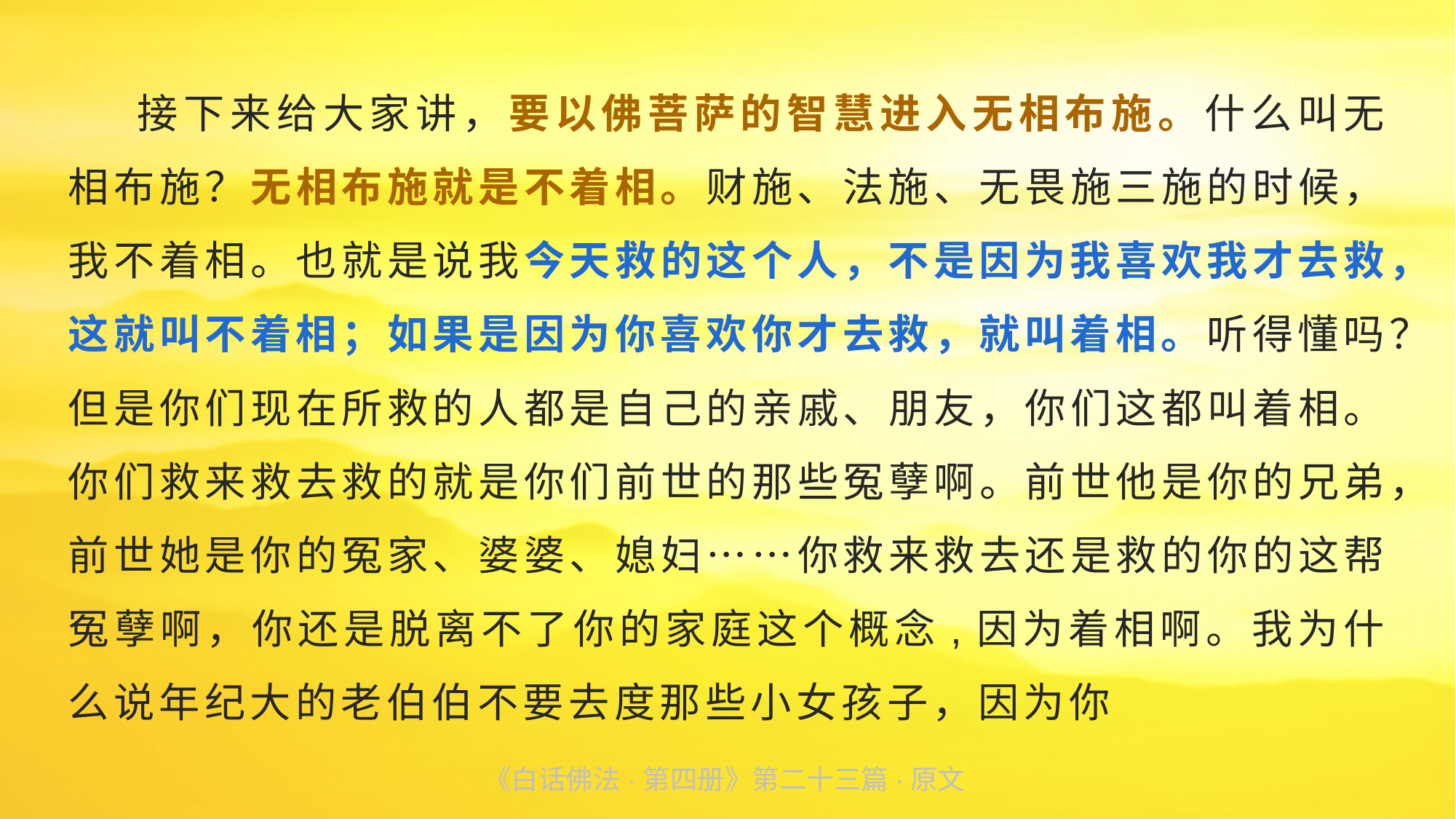

接下来给大家讲，要以佛菩萨的智慧进入无相布施。什么叫无相布施？无相布施就是不着相。财施、法施、无畏施三施的时候，我不着相。也就是说我今天救的这个人，不是因为我喜欢我才去救，这就叫不着相；如果是因为你喜欢你才去救，就叫着相。听得懂吗？但是你们现在所救的人都是自己的亲戚、朋友，你们这都叫着相。你们救来救去救的就是你们前世的那些冤孽啊。前世他是你的兄弟，前世她是你的冤家、婆婆、媳妇……你救来救去还是救的你的这帮冤孽啊，你还是脱离不了你的家庭这个概念,因为着相啊。我为什么说年纪大的老伯伯不要去度那些小女孩子，因为你
《白话佛法·第四册》第二十三篇·原文